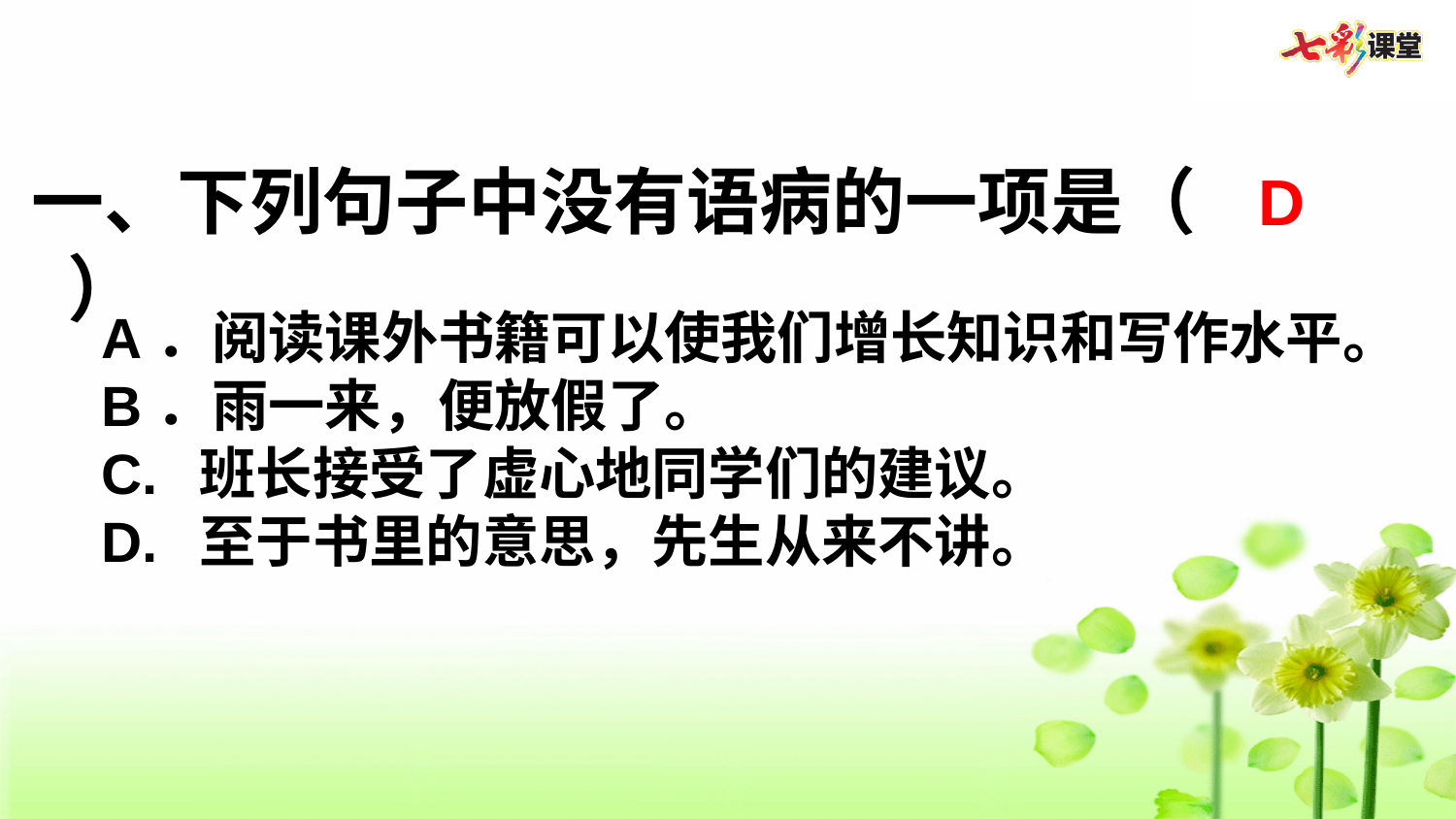

一、下列句子中没有语病的一项是（    ）
D
A．阅读课外书籍可以使我们增长知识和写作水平。
B．雨一来，便放假了。
C. 班长接受了虚心地同学们的建议。
D. 至于书里的意思，先生从来不讲。